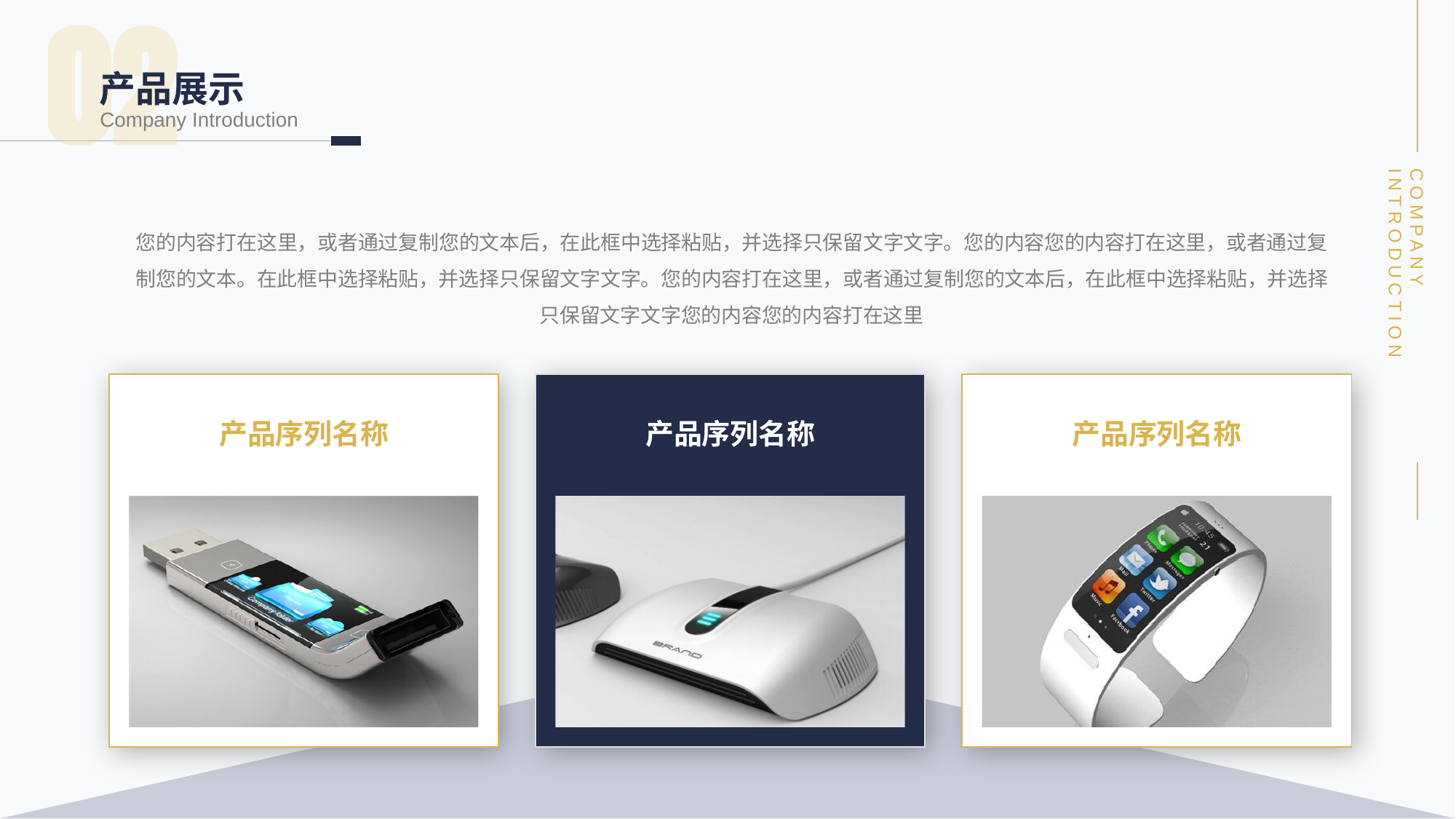

02
产品展示
Company Introduction
您的内容打在这里，或者通过复制您的文本后，在此框中选择粘贴，并选择只保留文字文字。您的内容您的内容打在这里，或者通过复制您的文本。在此框中选择粘贴，并选择只保留文字文字。您的内容打在这里，或者通过复制您的文本后，在此框中选择粘贴，并选择只保留文字文字您的内容您的内容打在这里

产品序列名称
产品序列名称
产品序列名称